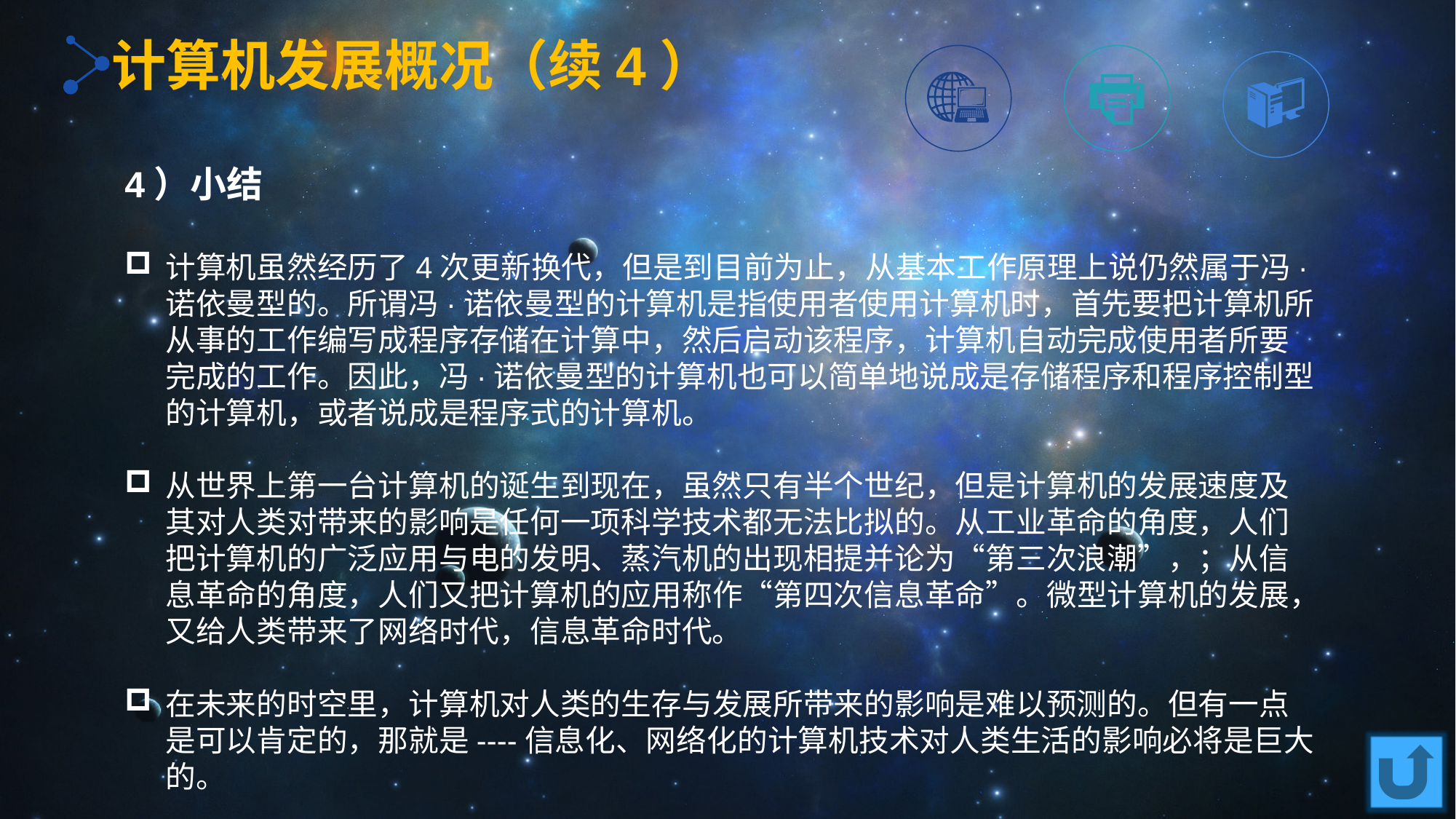

计算机发展概况（续4）

4）小结

计算机虽然经历了4次更新换代，但是到目前为止，从基本工作原理上说仍然属于冯·诺依曼型的。所谓冯·诺依曼型的计算机是指使用者使用计算机时，首先要把计算机所从事的工作编写成程序存储在计算中，然后启动该程序，计算机自动完成使用者所要完成的工作。因此，冯·诺依曼型的计算机也可以简单地说成是存储程序和程序控制型的计算机，或者说成是程序式的计算机。

从世界上第一台计算机的诞生到现在，虽然只有半个世纪，但是计算机的发展速度及其对人类对带来的影响是任何一项科学技术都无法比拟的。从工业革命的角度，人们把计算机的广泛应用与电的发明、蒸汽机的出现相提并论为“第三次浪潮”，；从信息革命的角度，人们又把计算机的应用称作“第四次信息革命”。微型计算机的发展，又给人类带来了网络时代，信息革命时代。

在未来的时空里，计算机对人类的生存与发展所带来的影响是难以预测的。但有一点是可以肯定的，那就是----信息化、网络化的计算机技术对人类生活的影响必将是巨大的。